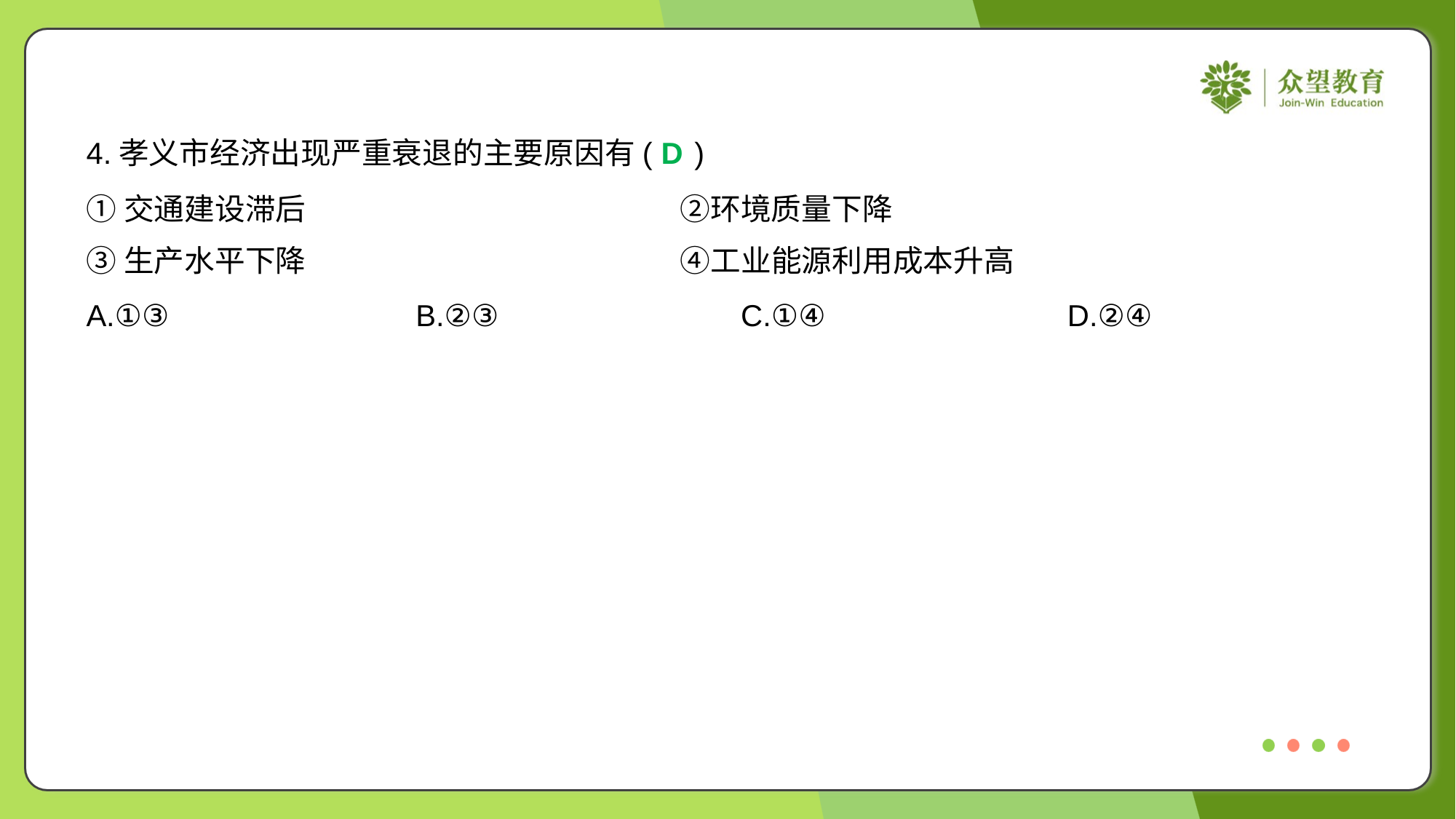

4.孝义市经济出现严重衰退的主要原因有(     )
D
①交通建设滞后	②环境质量下降
③生产水平下降	④工业能源利用成本升高
A.①③	B.②③	C.①④	D.②④